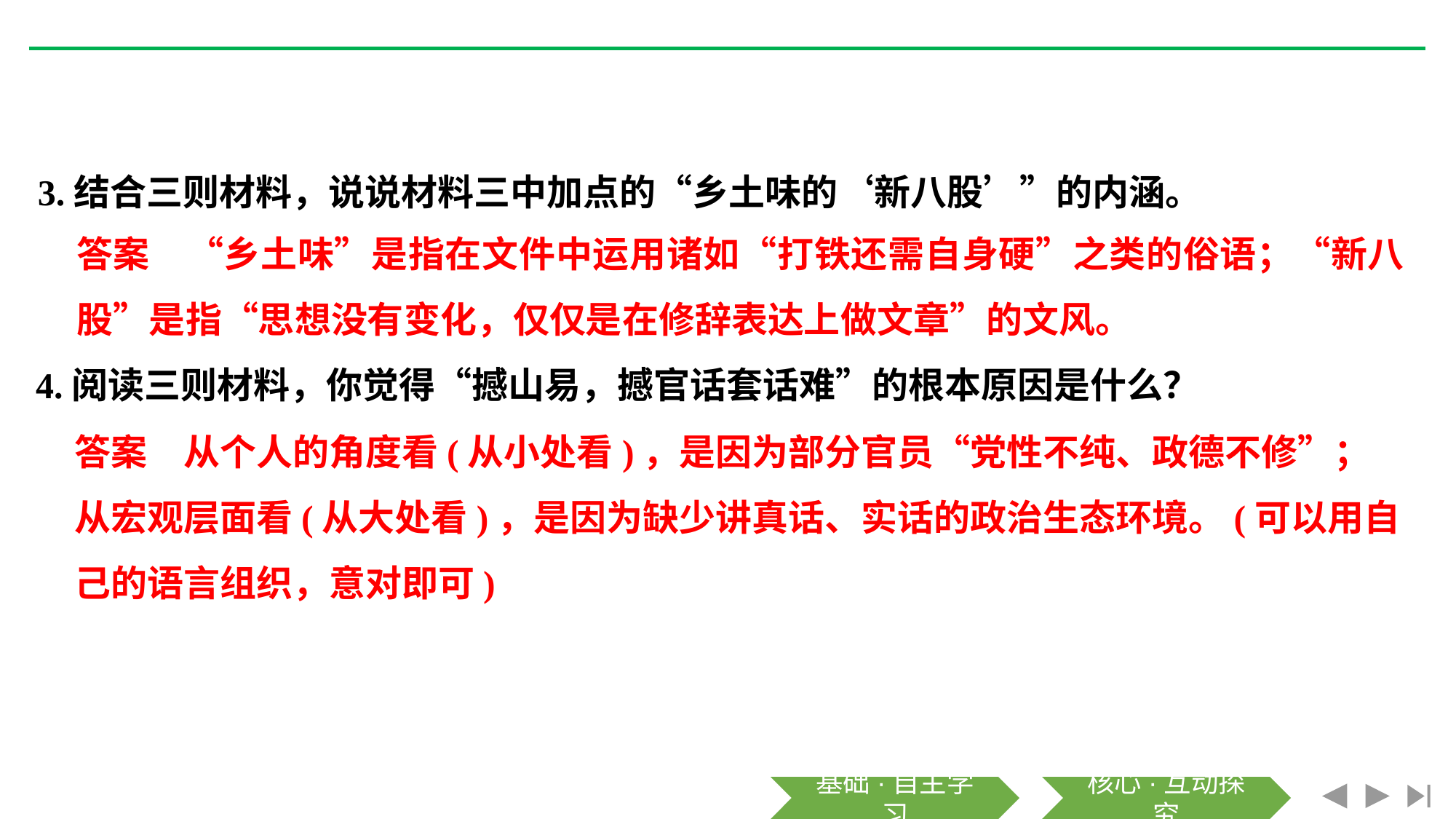

3.结合三则材料，说说材料三中加点的“乡土味的‘新八股’”的内涵。
答案　“乡土味”是指在文件中运用诸如“打铁还需自身硬”之类的俗语；“新八股”是指“思想没有变化，仅仅是在修辞表达上做文章”的文风。
4.阅读三则材料，你觉得“撼山易，撼官话套话难”的根本原因是什么？
答案　从个人的角度看(从小处看)，是因为部分官员“党性不纯、政德不修”；从宏观层面看(从大处看)，是因为缺少讲真话、实话的政治生态环境。(可以用自己的语言组织，意对即可)